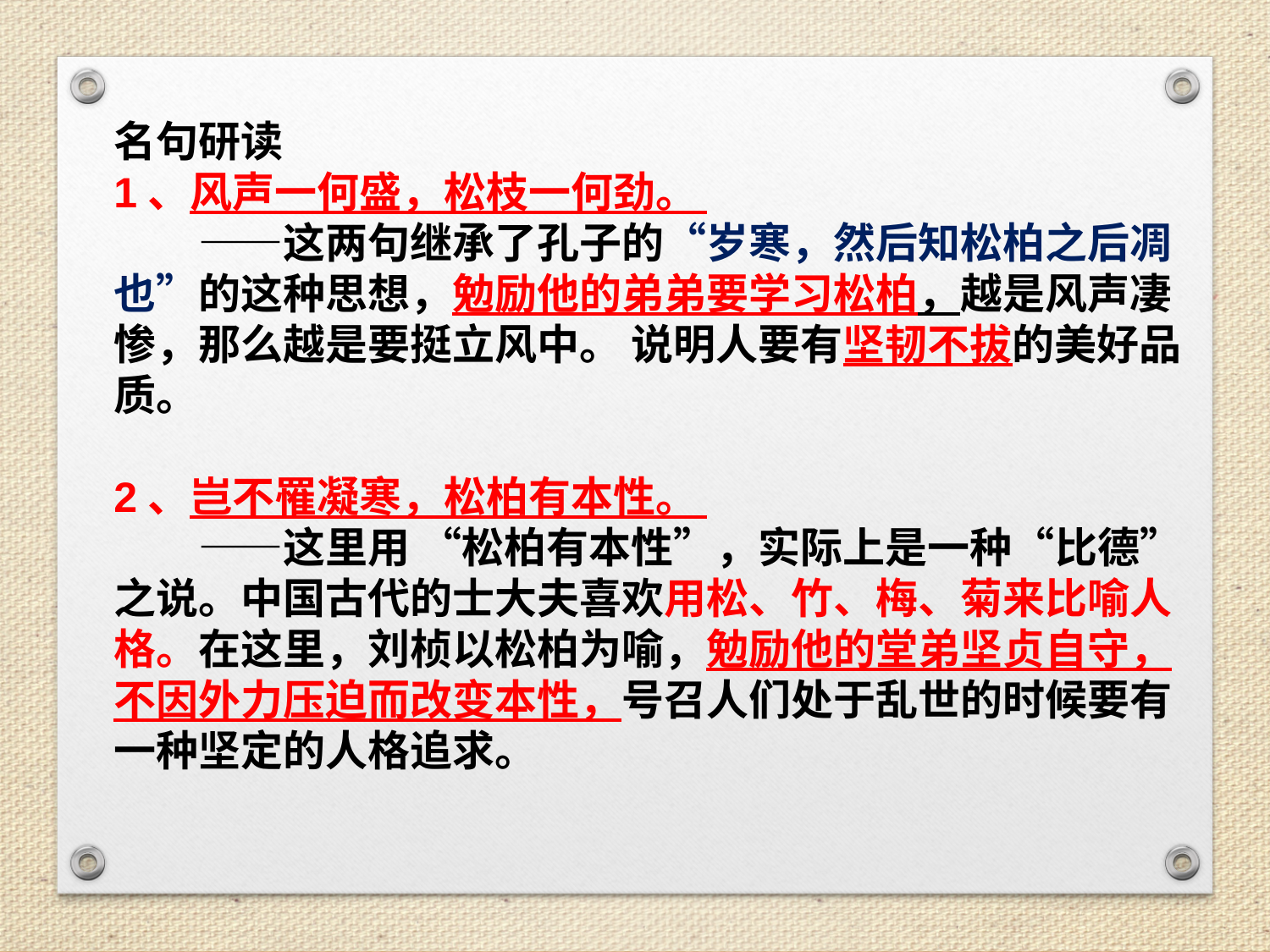

名句研读
1、风声一何盛，松枝一何劲。
　　——这两句继承了孔子的“岁寒，然后知松柏之后凋也”的这种思想，勉励他的弟弟要学习松柏，越是风声凄惨，那么越是要挺立风中。 说明人要有坚韧不拔的美好品质。

2、岂不罹凝寒，松柏有本性。
　　——这里用 “松柏有本性”，实际上是一种“比德”之说。中国古代的士大夫喜欢用松、竹、梅、菊来比喻人格。在这里，刘桢以松柏为喻，勉励他的堂弟坚贞自守，不因外力压迫而改变本性，号召人们处于乱世的时候要有一种坚定的人格追求。